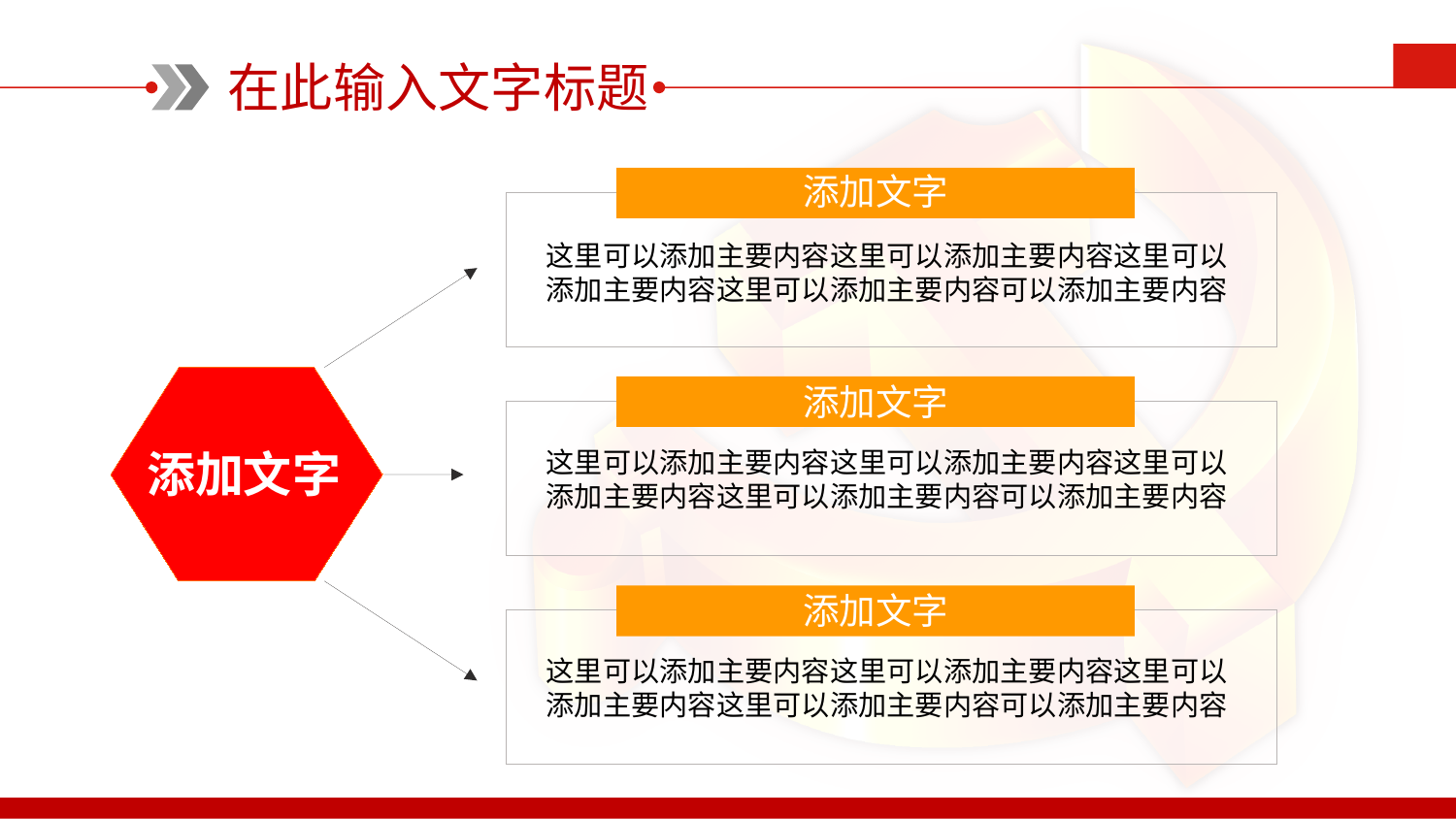

在此输入文字标题

添加文字

这里可以添加主要内容这里可以添加主要内容这里可以添加主要内容这里可以添加主要内容可以添加主要内容

添加文字

添加文字
这里可以添加主要内容这里可以添加主要内容这里可以添加主要内容这里可以添加主要内容可以添加主要内容

添加文字

这里可以添加主要内容这里可以添加主要内容这里可以添加主要内容这里可以添加主要内容可以添加主要内容